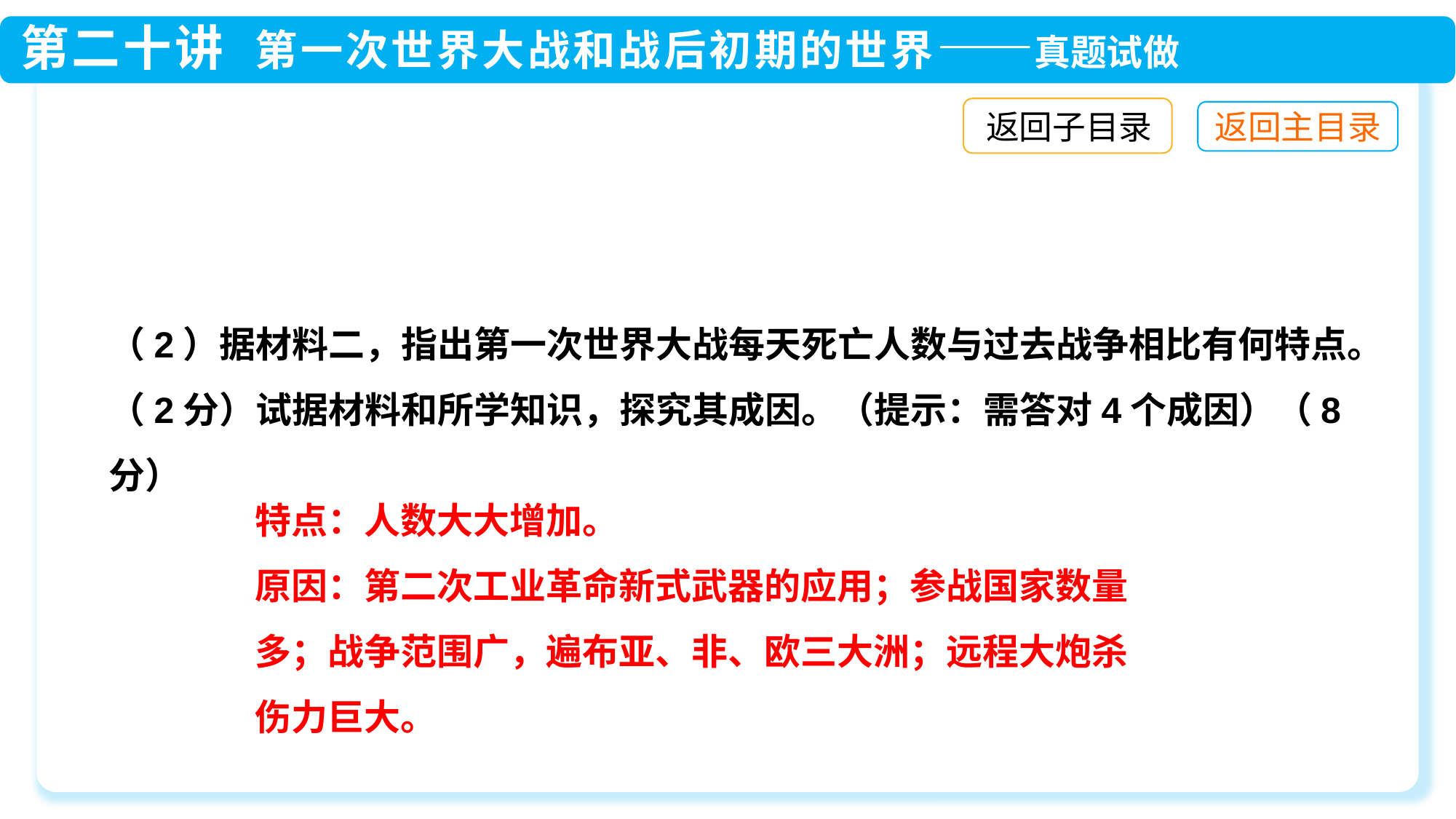

返回子目录
（2）据材料二，指出第一次世界大战每天死亡人数与过去战争相比有何特点。（2分）试据材料和所学知识，探究其成因。（提示：需答对4个成因）（8分）
特点：人数大大增加。
原因：第二次工业革命新式武器的应用；参战国家数量多；战争范围广，遍布亚、非、欧三大洲；远程大炮杀伤力巨大。